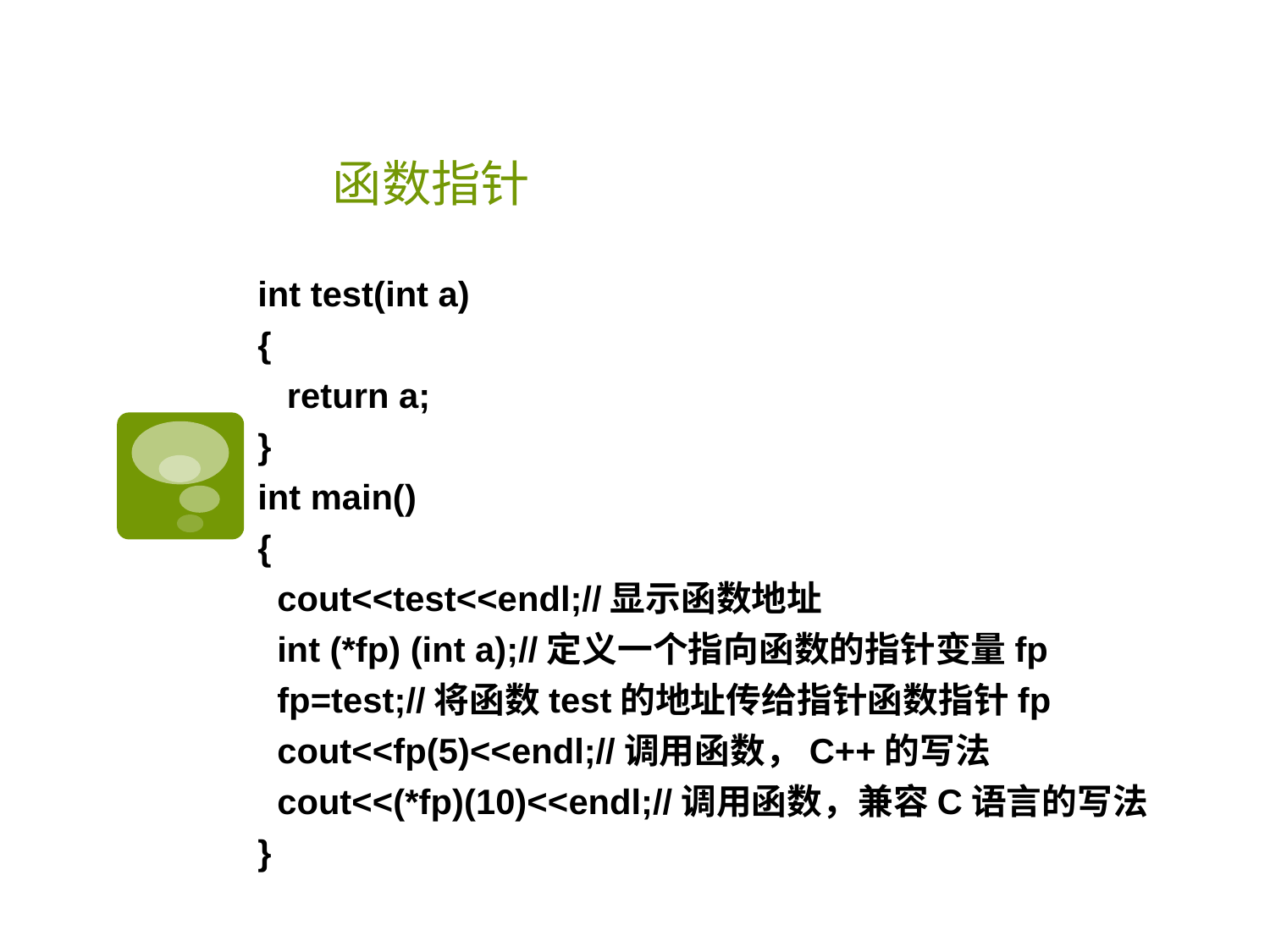

# 函数指针
int test(int a)
{
   return a;
}
int main()
{
  cout<<test<<endl;//显示函数地址
  int (*fp) (int a);//定义一个指向函数的指针变量fp
  fp=test;//将函数test的地址传给指针函数指针fp
  cout<<fp(5)<<endl;//调用函数，C++的写法
  cout<<(*fp)(10)<<endl;//调用函数，兼容C语言的写法
}